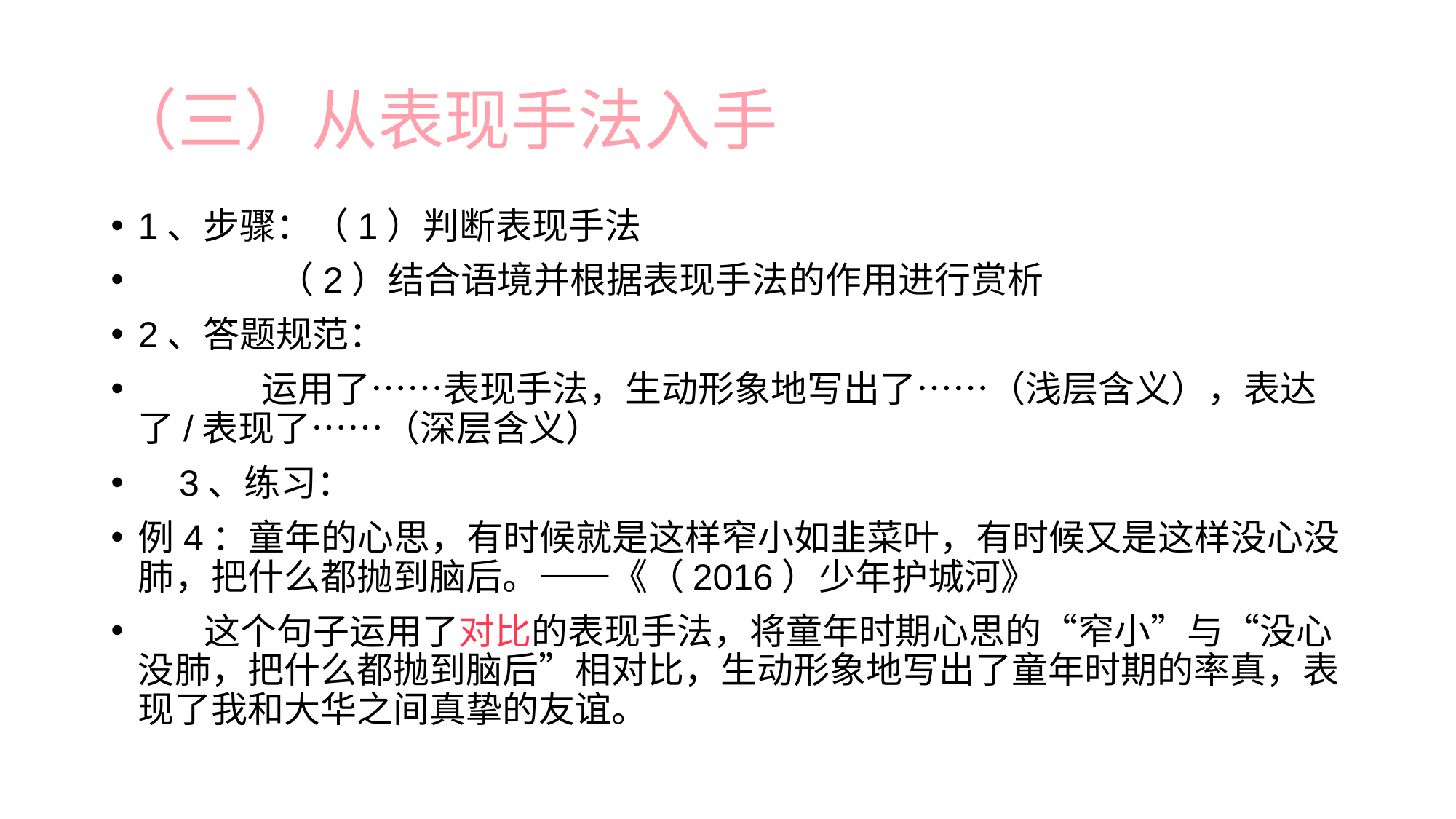

# （三）从表现手法入手
1、步骤：（1）判断表现手法
                （2）结合语境并根据表现手法的作用进行赏析
2、答题规范：
              运用了……表现手法，生动形象地写出了……（浅层含义），表达了/表现了……（深层含义）
    3、练习：
例4：童年的心思，有时候就是这样窄小如韭菜叶，有时候又是这样没心没肺，把什么都抛到脑后。——《（2016）少年护城河》
       这个句子运用了对比的表现手法，将童年时期心思的“窄小”与“没心没肺，把什么都抛到脑后”相对比，生动形象地写出了童年时期的率真，表现了我和大华之间真挚的友谊。